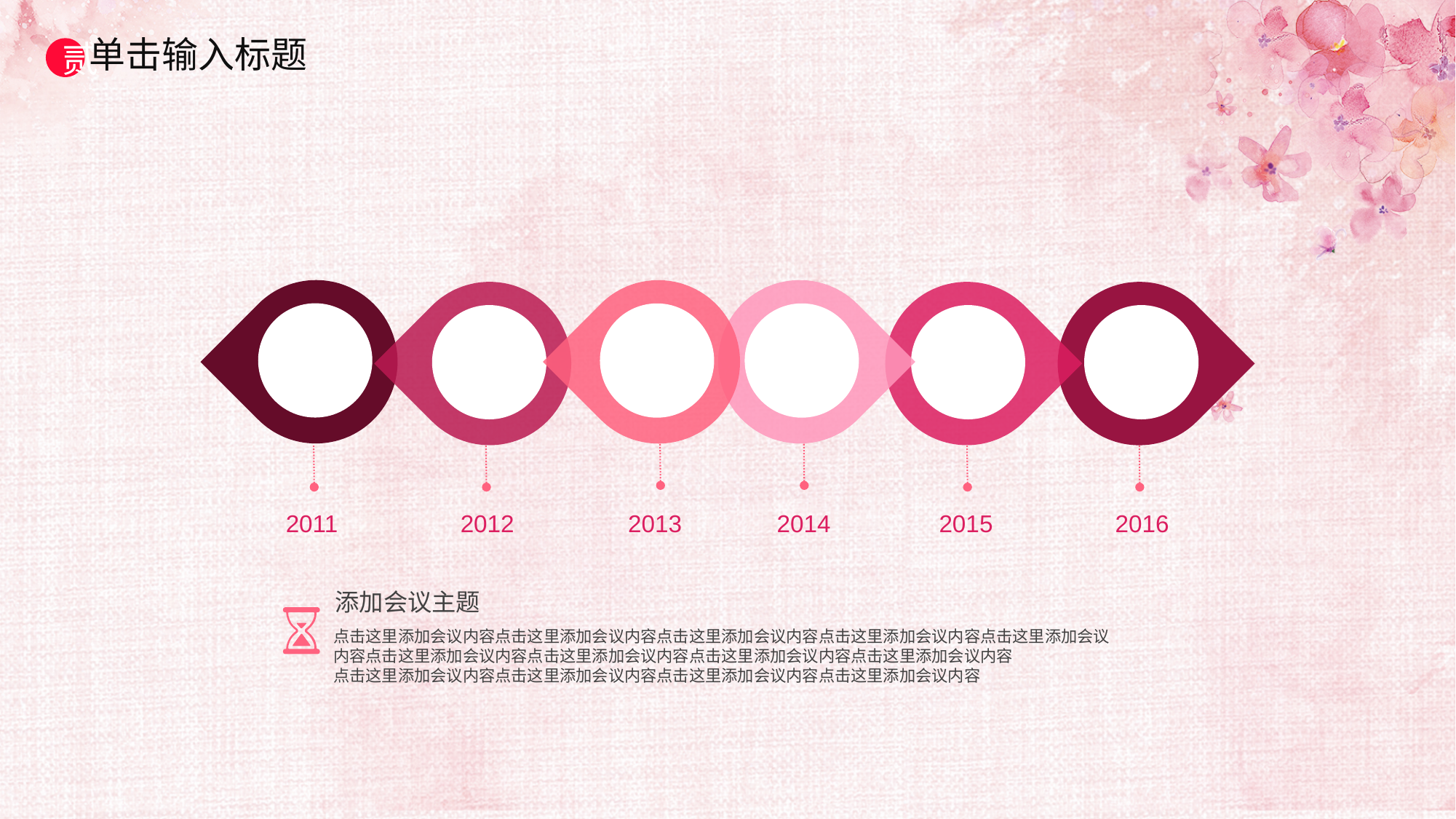

单击输入标题
贰

2011
2012
2013
2014
2015
2016
添加会议主题
点击这里添加会议内容点击这里添加会议内容点击这里添加会议内容点击这里添加会议内容点击这里添加会议内容点击这里添加会议内容点击这里添加会议内容点击这里添加会议内容点击这里添加会议内容
点击这里添加会议内容点击这里添加会议内容点击这里添加会议内容点击这里添加会议内容